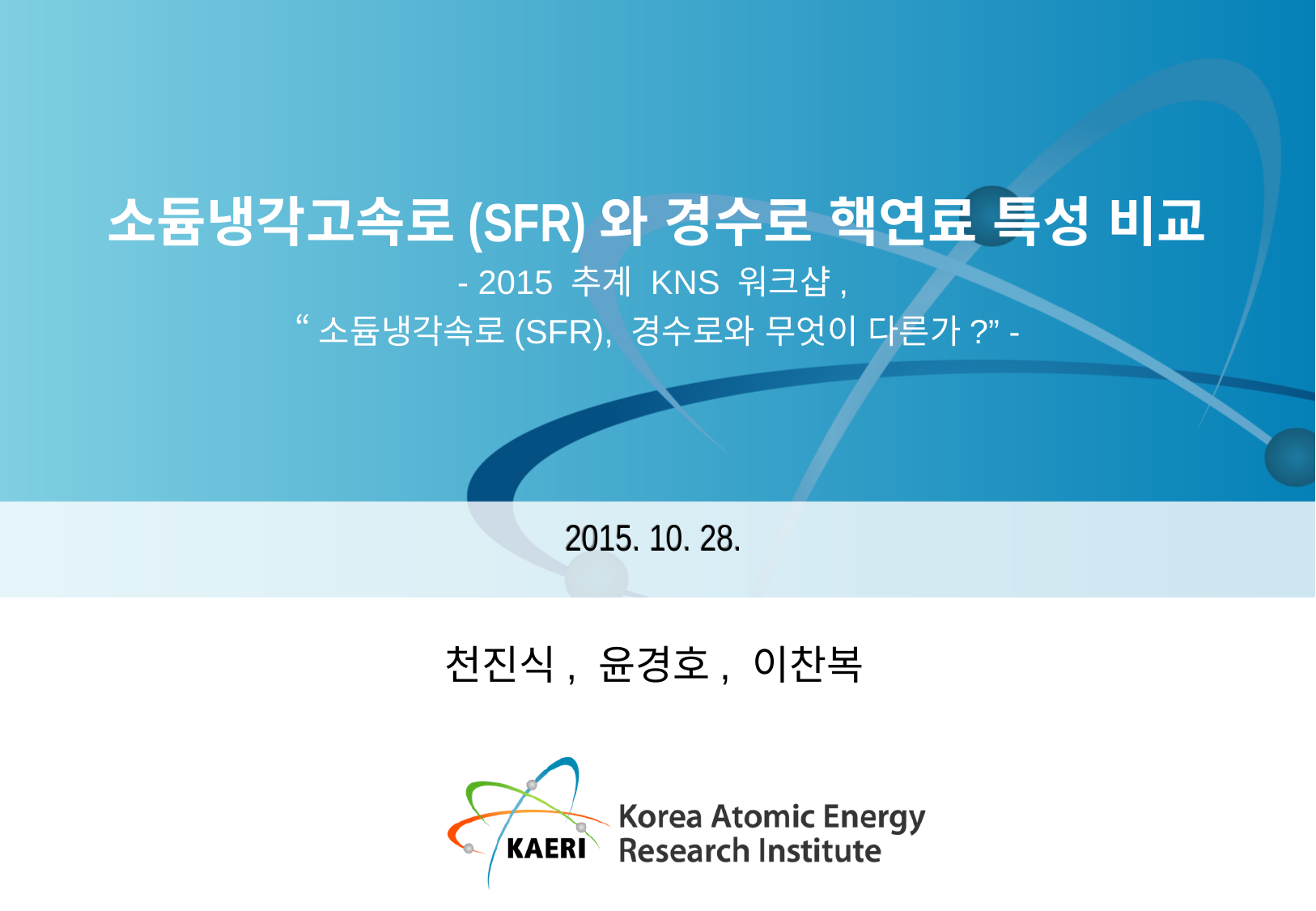

소듐냉각고속로(SFR)와 경수로 핵연료 특성 비교
- 2015 추계 KNS 워크샵,
“소듐냉각속로(SFR), 경수로와 무엇이 다른가?” -
2015. 10. 28.
천진식, 윤경호, 이찬복